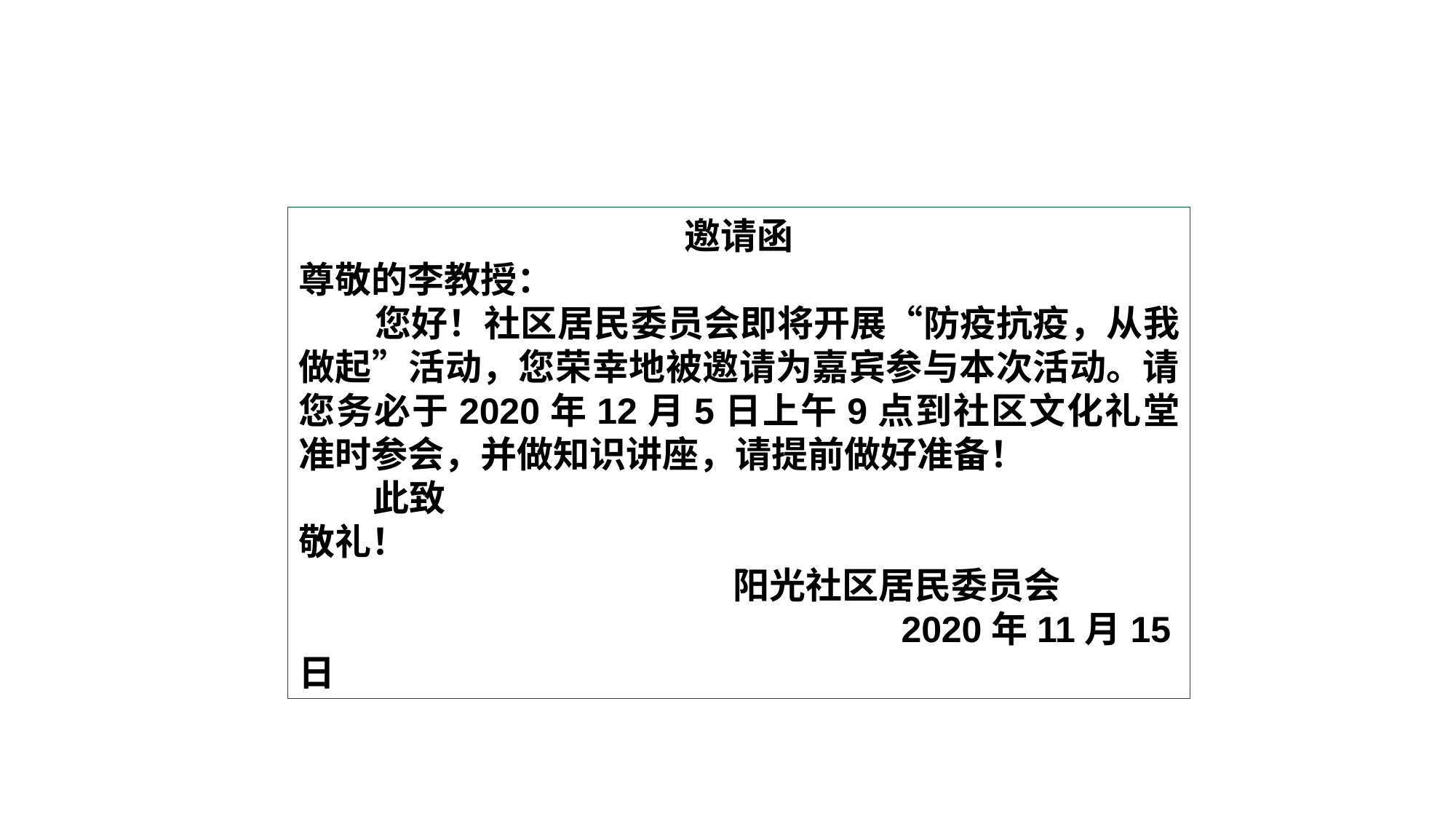

邀请函
尊敬的李教授：
        您好！社区居民委员会即将开展“防疫抗疫，从我做起”活动，您荣幸地被邀请为嘉宾参与本次活动。请您务必于2020年12月5日上午9点到社区文化礼堂准时参会，并做知识讲座，请提前做好准备！
        此致
敬礼！
                                                    阳光社区居民委员会
                                                        2020年11月15日